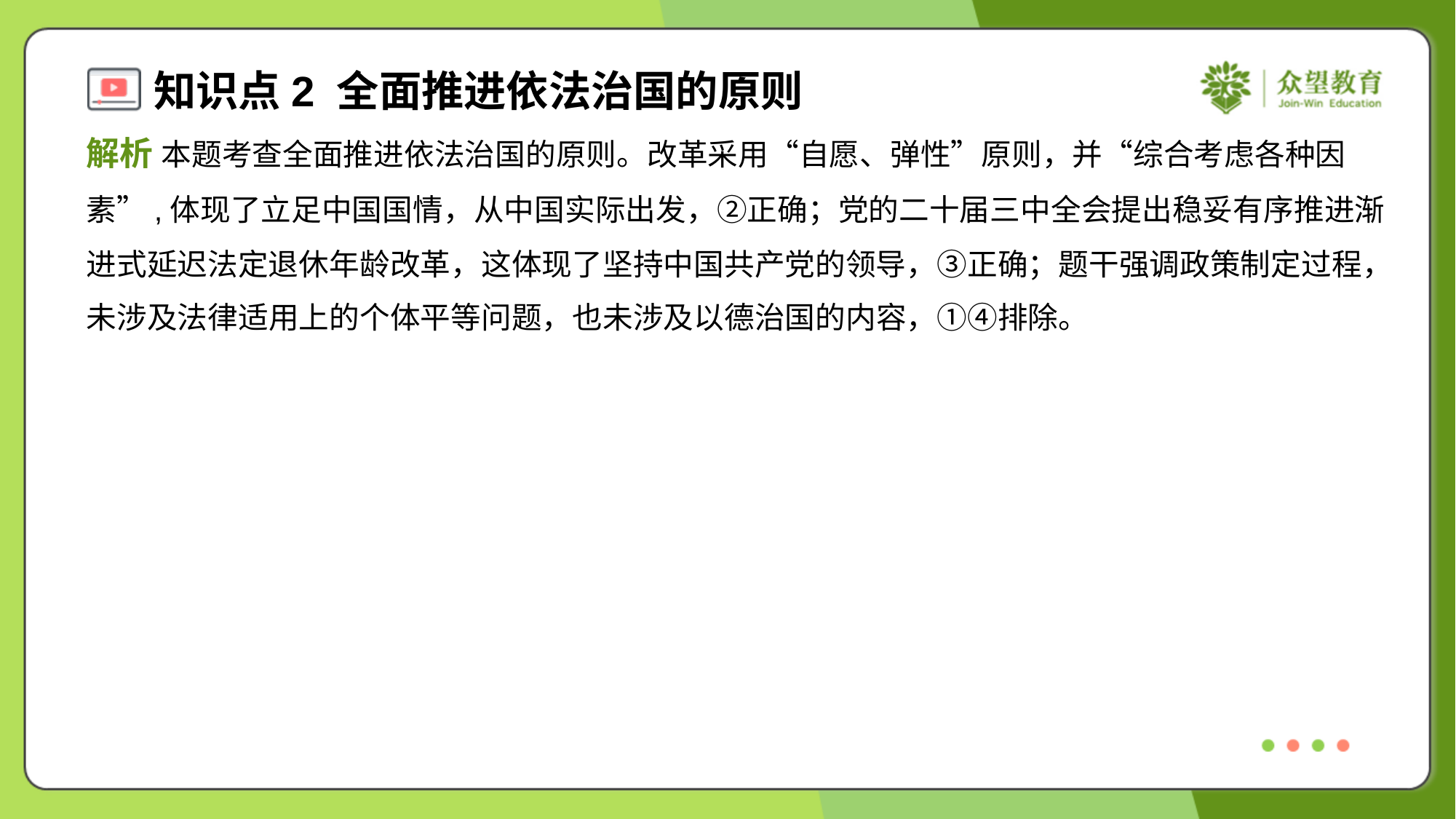

解析 本题考查全面推进依法治国的原则。改革采用“自愿、弹性”原则，并“综合考虑各种因
素”,体现了立足中国国情，从中国实际出发，②正确；党的二十届三中全会提出稳妥有序推进渐
进式延迟法定退休年龄改革，这体现了坚持中国共产党的领导，③正确；题干强调政策制定过程，
未涉及法律适用上的个体平等问题，也未涉及以德治国的内容，①④排除。